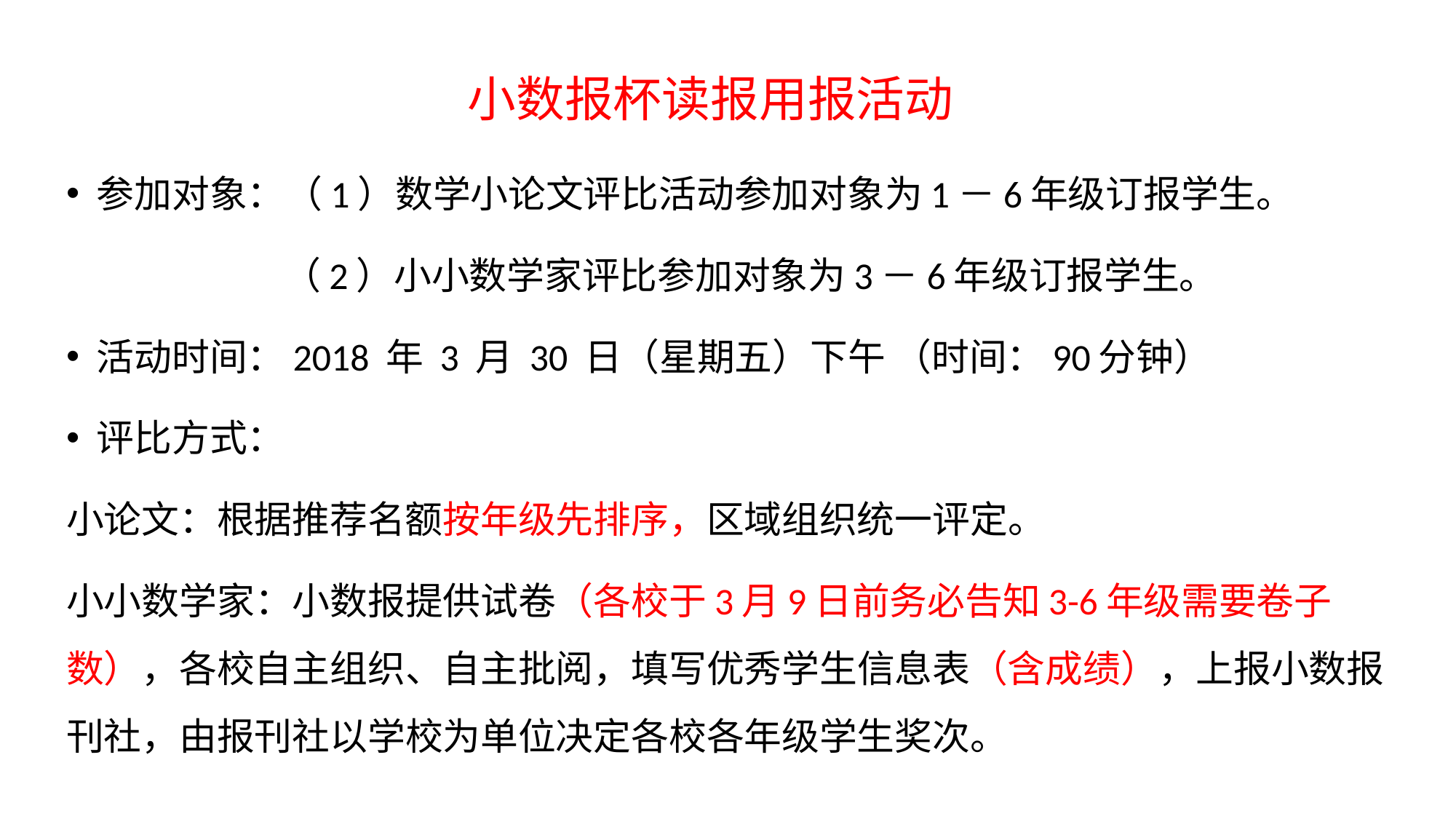

# 小数报杯读报用报活动
参加对象：（1）数学小论文评比活动参加对象为1－6年级订报学生。
                         （2）小小数学家评比参加对象为3－6年级订报学生。
活动时间：2018 年 3 月 30 日（星期五）下午 （时间：90分钟）
评比方式：
小论文：根据推荐名额按年级先排序，区域组织统一评定。
小小数学家：小数报提供试卷（各校于3月9日前务必告知3-6年级需要卷子数），各校自主组织、自主批阅，填写优秀学生信息表（含成绩），上报小数报刊社，由报刊社以学校为单位决定各校各年级学生奖次。